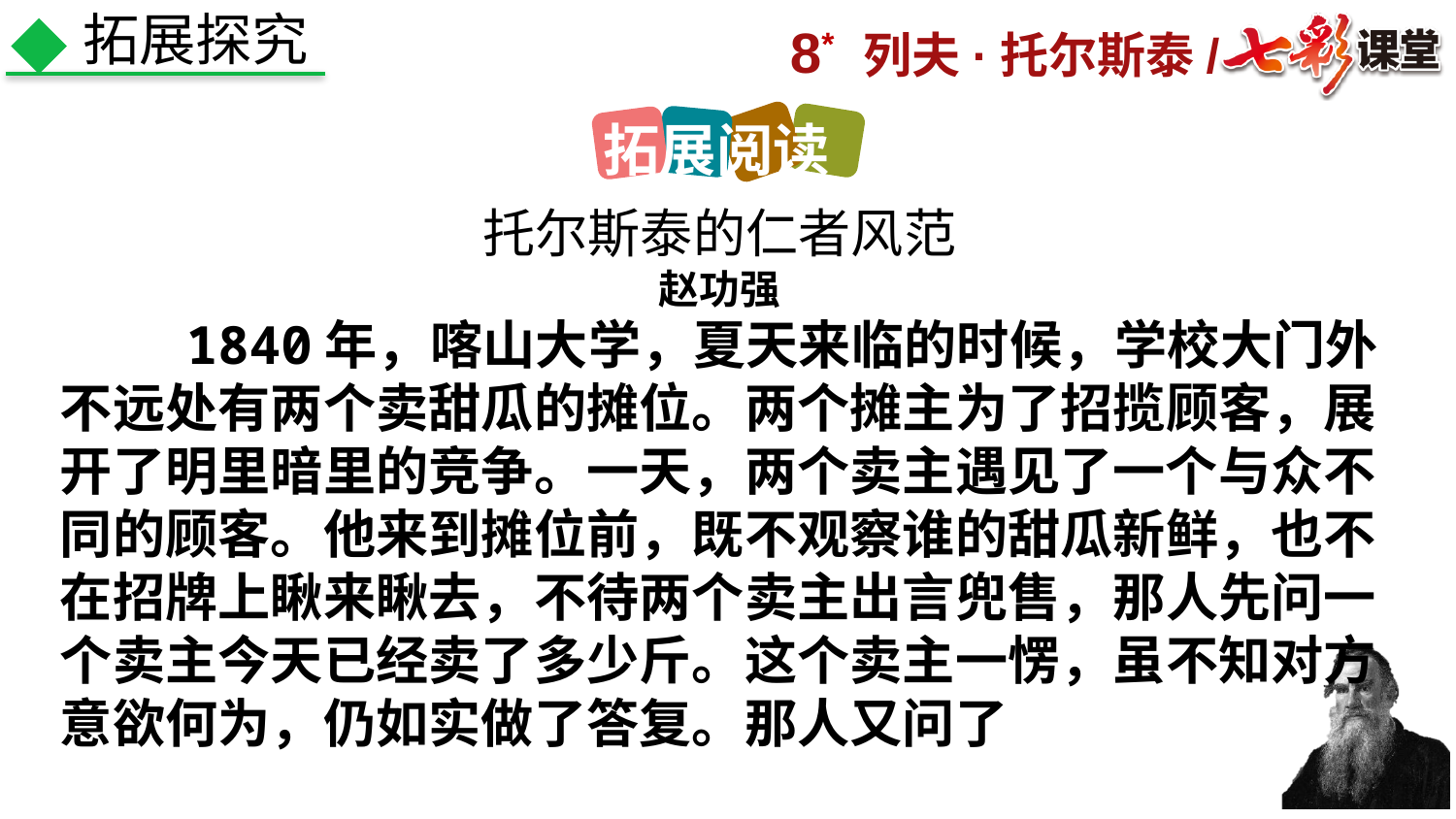

拓展探究

拓展阅读

托尔斯泰的仁者风范
赵功强
    1840年，喀山大学，夏天来临的时候，学校大门外不远处有两个卖甜瓜的摊位。两个摊主为了招揽顾客，展开了明里暗里的竞争。一天，两个卖主遇见了一个与众不同的顾客。他来到摊位前，既不观察谁的甜瓜新鲜，也不在招牌上瞅来瞅去，不待两个卖主出言兜售，那人先问一个卖主今天已经卖了多少斤。这个卖主一愣，虽不知对方意欲何为，仍如实做了答复。那人又问了